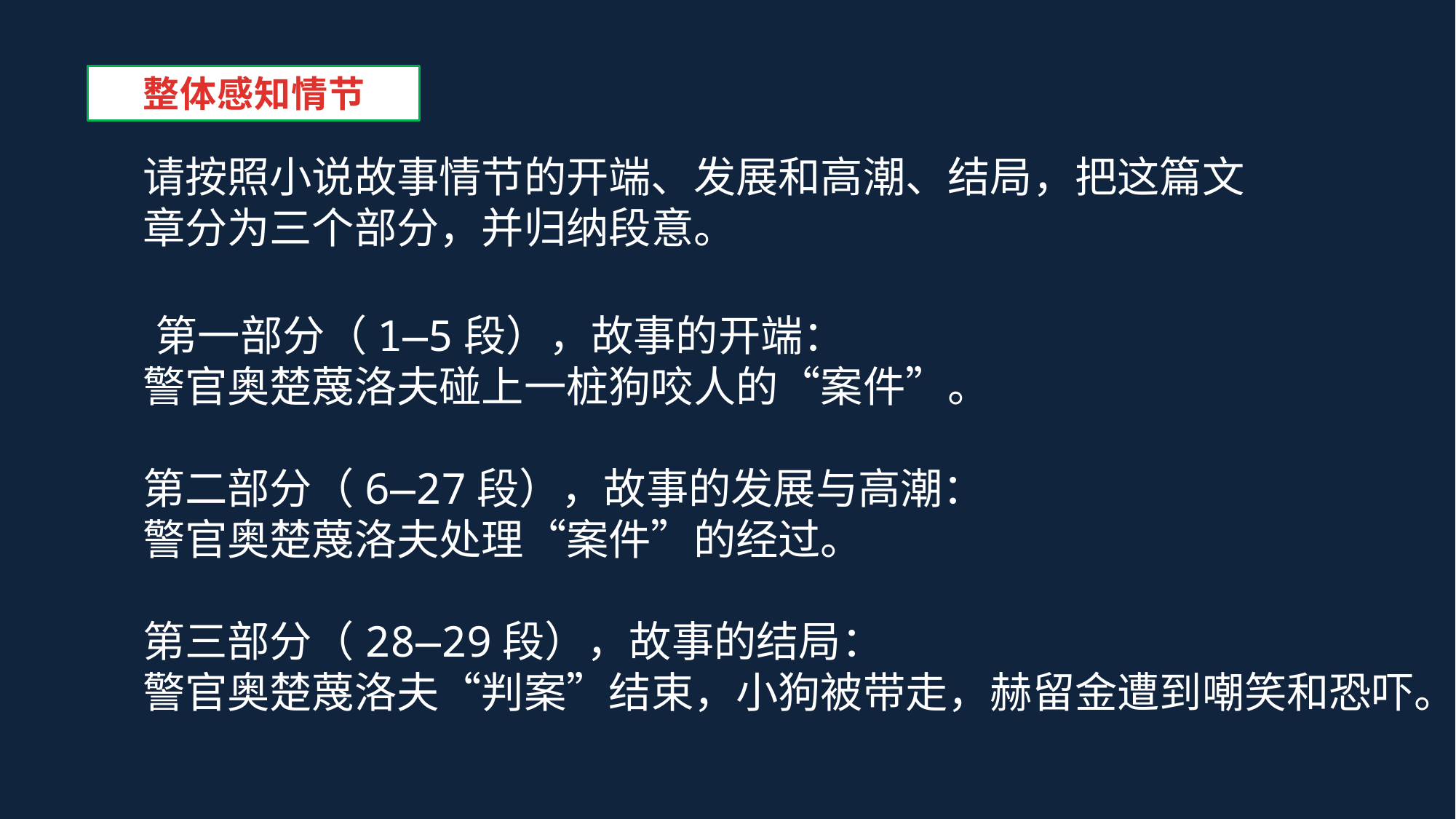

整体感知情节
请按照小说故事情节的开端、发展和高潮、结局，把这篇文章分为三个部分，并归纳段意。
 第一部分（1—5段），故事的开端：
警官奥楚蔑洛夫碰上一桩狗咬人的“案件”。

第二部分（6—27段），故事的发展与高潮：
警官奥楚蔑洛夫处理“案件”的经过。

第三部分（28—29段），故事的结局：
警官奥楚蔑洛夫“判案”结束，小狗被带走，赫留金遭到嘲笑和恐吓。